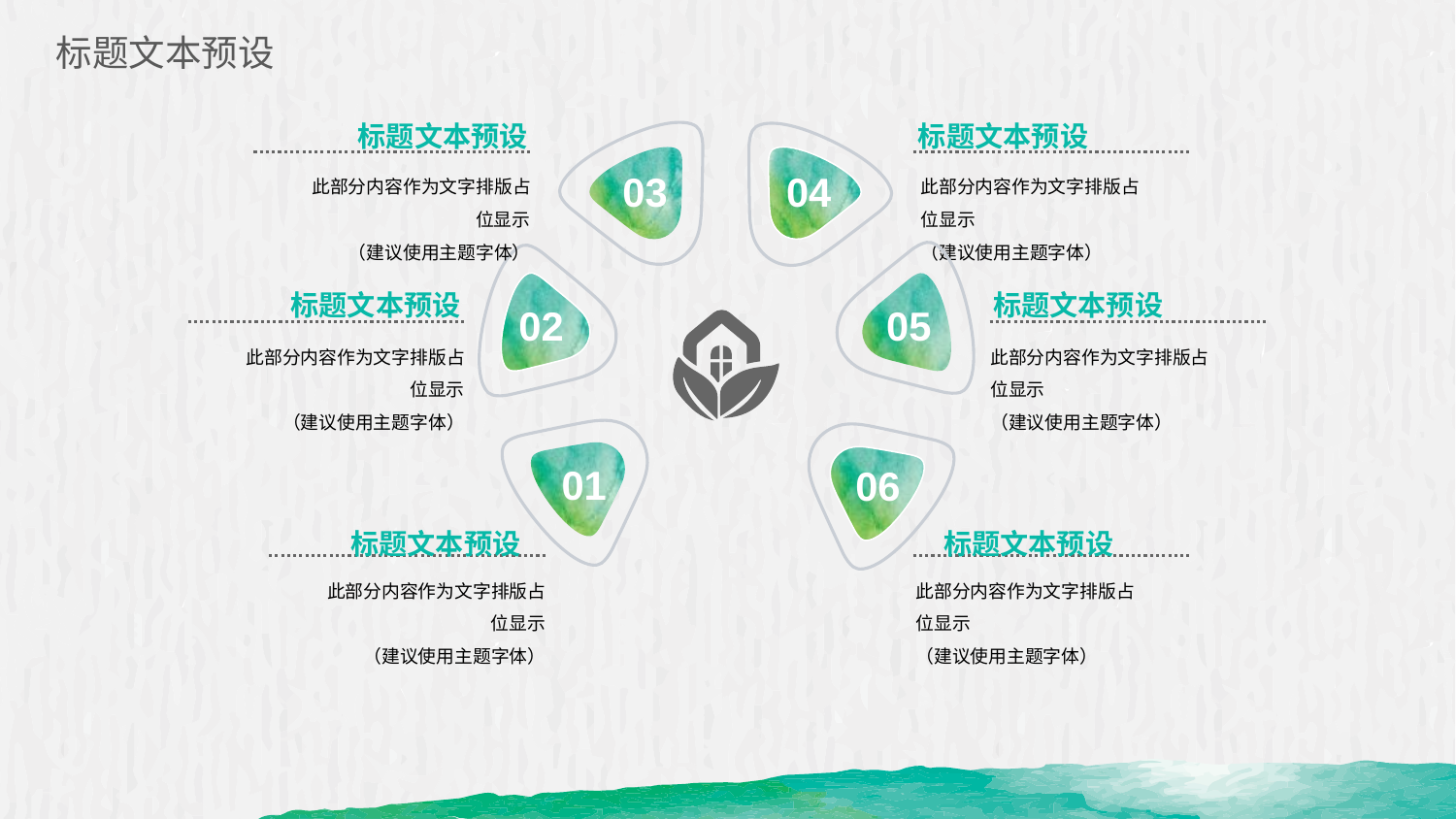

标题文本预设
标题文本预设
标题文本预设

03

04

此部分内容作为文字排版占位显示
（建议使用主题字体）
此部分内容作为文字排版占位显示
（建议使用主题字体）

05

02
标题文本预设
标题文本预设

此部分内容作为文字排版占位显示
（建议使用主题字体）
此部分内容作为文字排版占位显示
（建议使用主题字体）

01

06
标题文本预设
标题文本预设

此部分内容作为文字排版占位显示
（建议使用主题字体）
此部分内容作为文字排版占位显示
（建议使用主题字体）